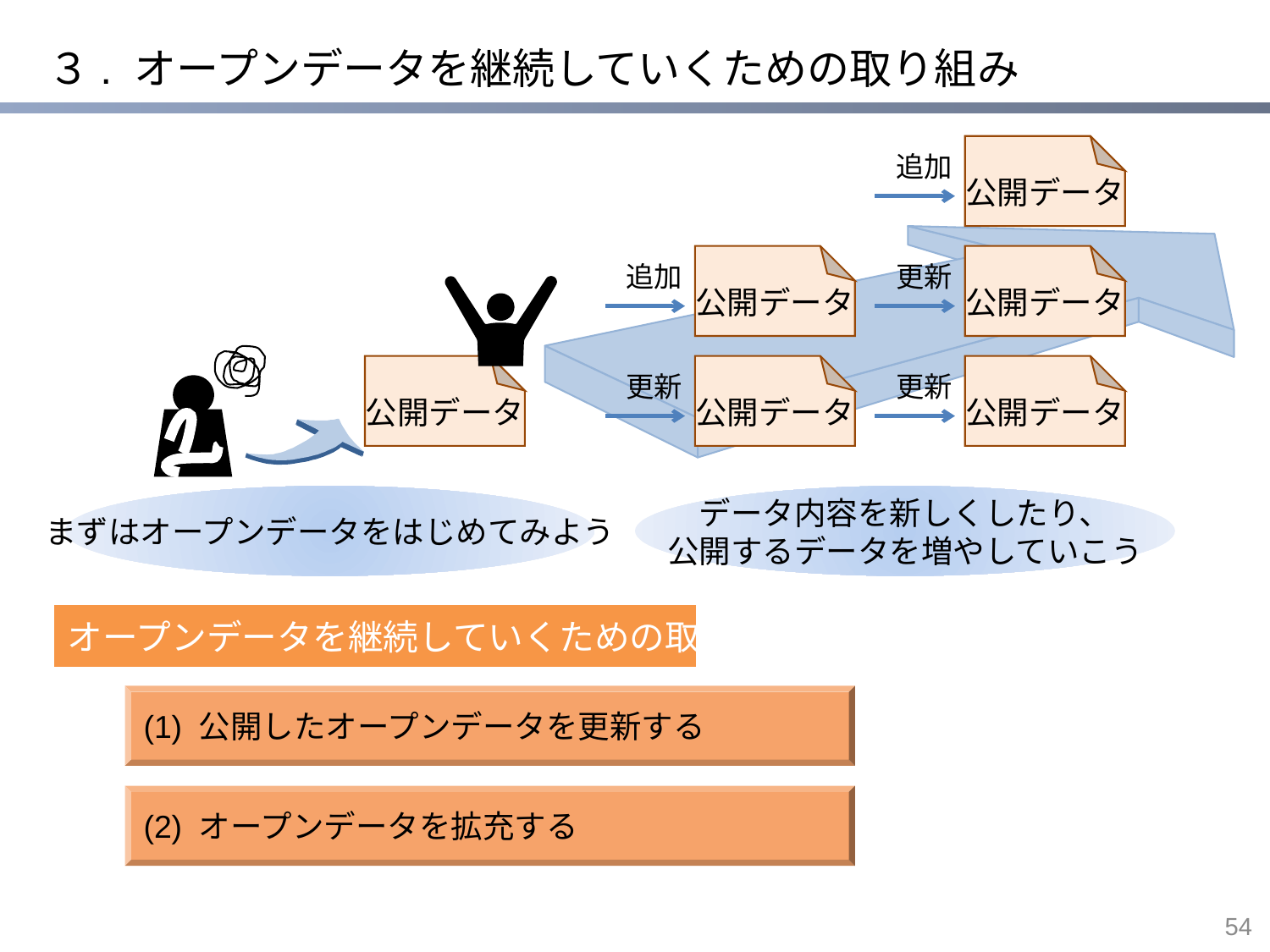

# ３. オープンデータを継続していくための取り組み
追加

公開データ

追加

公開データ
更新

公開データ

公開データ
更新

公開データ
更新

公開データ

まずはオープンデータをはじめてみよう
データ内容を新しくしたり、
公開するデータを増やしていこう
オープンデータを継続していくための取り組み
(1) 公開したオープンデータを更新する
(2) オープンデータを拡充する
54